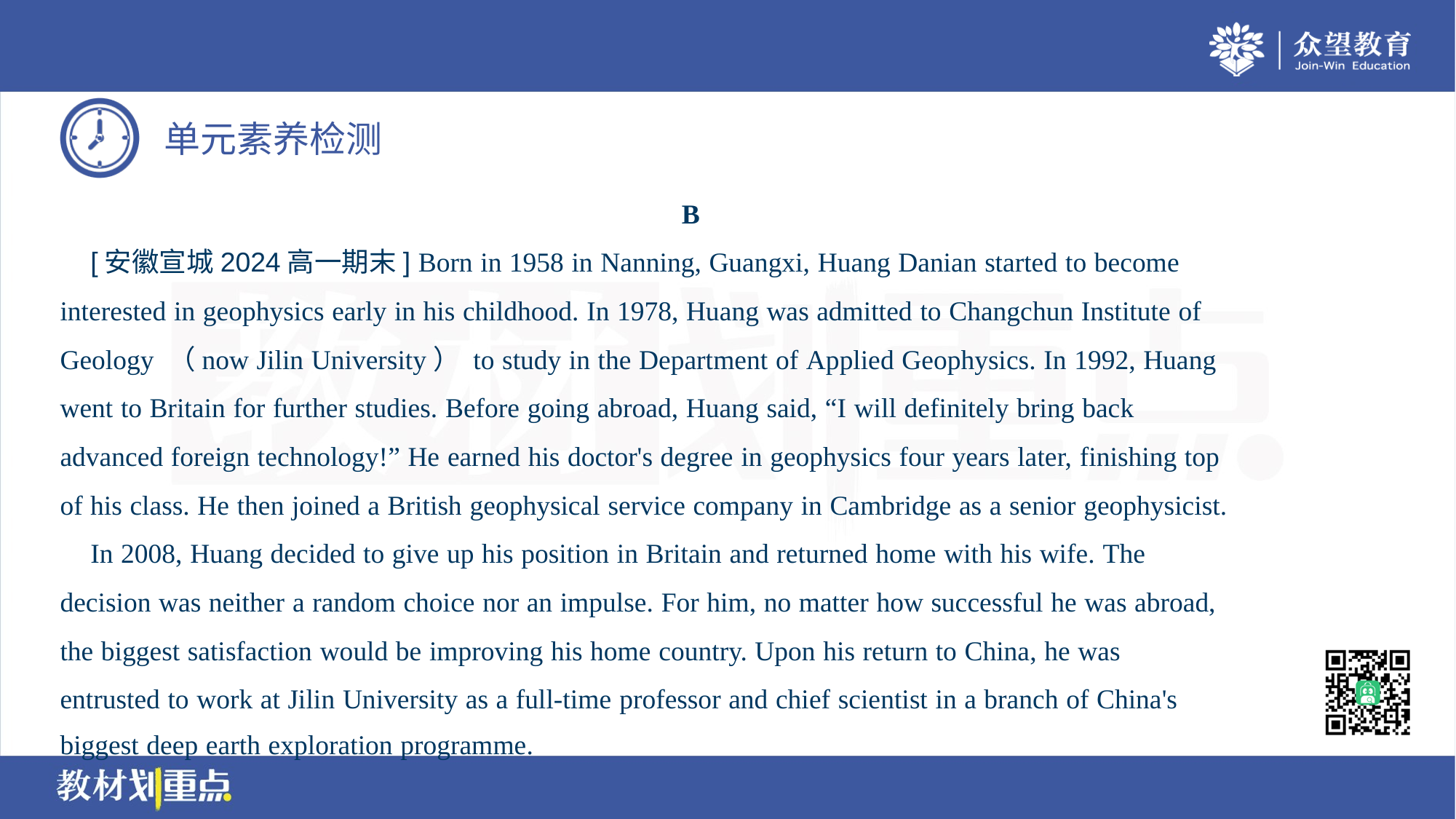

B
    [安徽宣城2024高一期末] Born in 1958 in Nanning, Guangxi, Huang Danian started to become
interested in geophysics early in his childhood. In 1978, Huang was admitted to Changchun Institute of
Geology （now Jilin University） to study in the Department of Applied Geophysics. In 1992, Huang
went to Britain for further studies. Before going abroad, Huang said, “I will definitely bring back
advanced foreign technology!” He earned his doctor's degree in geophysics four years later, finishing top
of his class. He then joined a British geophysical service company in Cambridge as a senior geophysicist.
    In 2008, Huang decided to give up his position in Britain and returned home with his wife. The
decision was neither a random choice nor an impulse. For him, no matter how successful he was abroad,
the biggest satisfaction would be improving his home country. Upon his return to China, he was
entrusted to work at Jilin University as a full-time professor and chief scientist in a branch of China's
biggest deep earth exploration programme.